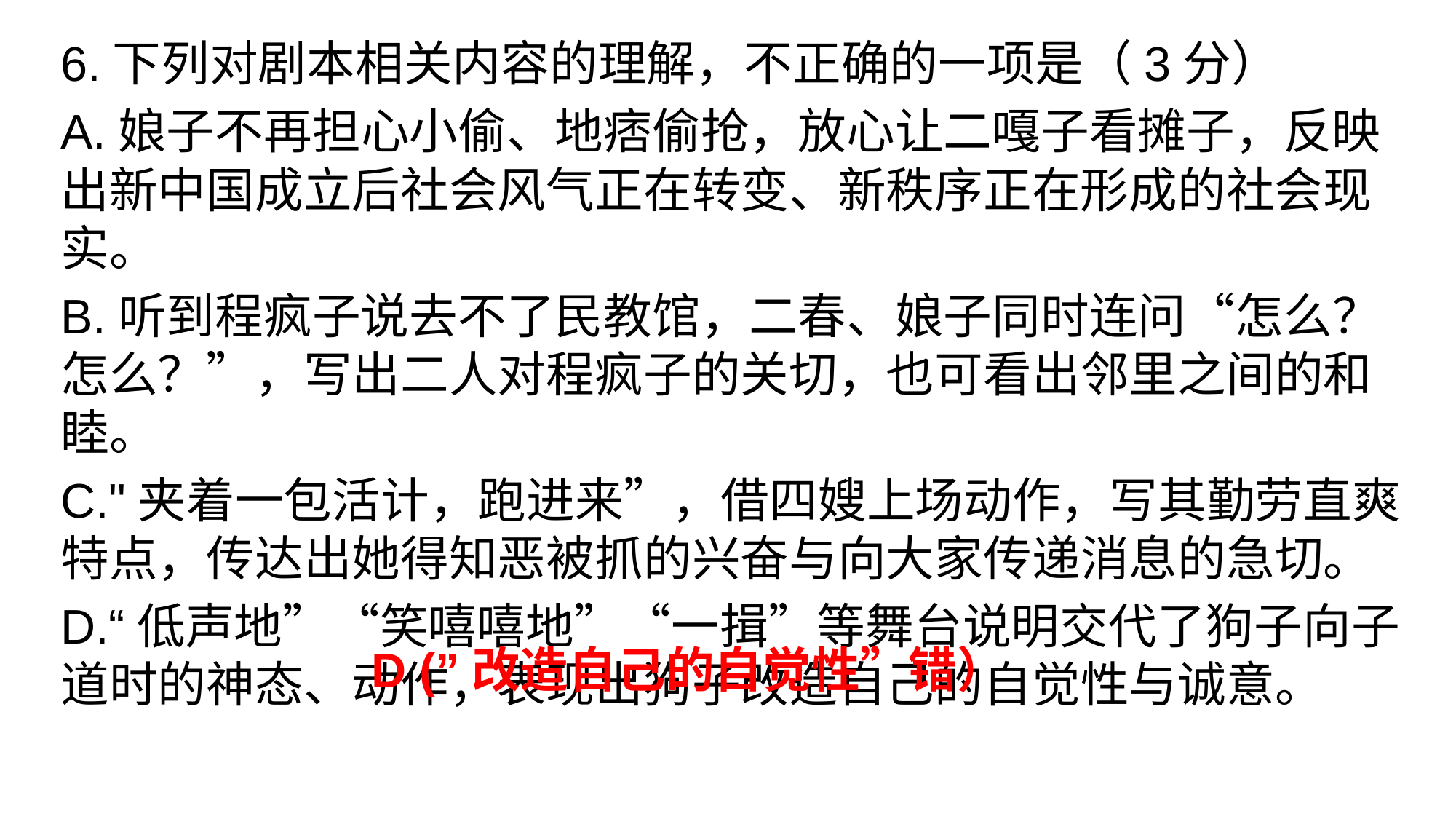

6.下列对剧本相关内容的理解，不正确的一项是（3分）
A.娘子不再担心小偷、地痞偷抢，放心让二嘎子看摊子，反映出新中国成立后社会风气正在转变、新秩序正在形成的社会现实。
B.听到程疯子说去不了民教馆，二春、娘子同时连问“怎么？怎么？”，写出二人对程疯子的关切，也可看出邻里之间的和睦。
C."夹着一包活计，跑进来”，借四嫂上场动作，写其勤劳直爽特点，传达出她得知恶被抓的兴奋与向大家传递消息的急切。
D.“低声地”“笑嘻嘻地”“一揖”等舞台说明交代了狗子向子道时的神态、动作，表现出狗子改造自己的自觉性与诚意。
 D (”改造自己的自觉性”错）